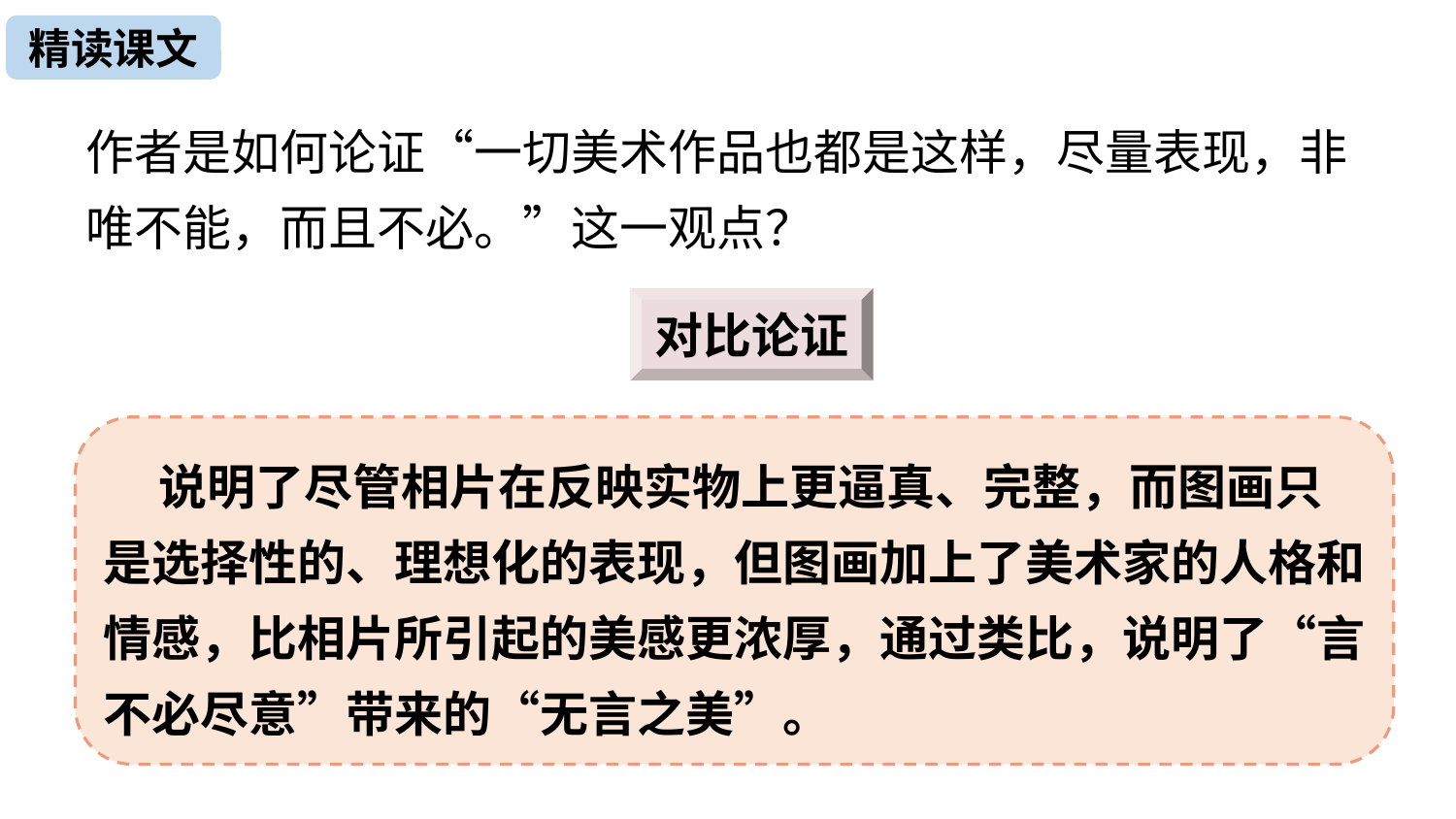

精读课文
作者是如何论证“一切美术作品也都是这样，尽量表现，非唯不能，而且不必。”这一观点？
对比论证
    说明了尽管相片在反映实物上更逼真、完整，而图画只是选择性的、理想化的表现，但图画加上了美术家的人格和情感，比相片所引起的美感更浓厚，通过类比，说明了“言不必尽意”带来的“无言之美”。